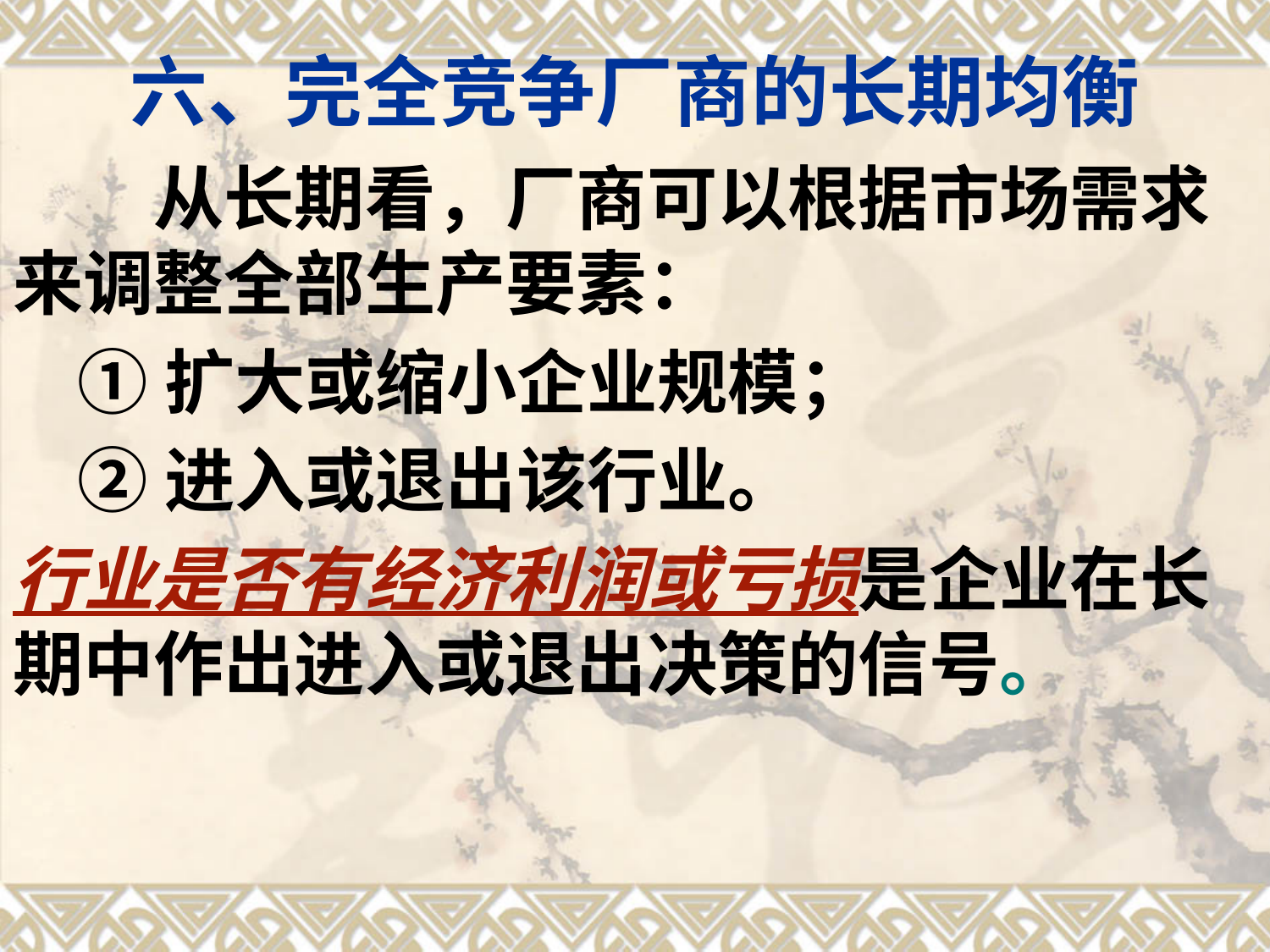

# 六、完全竞争厂商的长期均衡
　　从长期看，厂商可以根据市场需求来调整全部生产要素：
    ①扩大或缩小企业规模；
    ②进入或退出该行业。
行业是否有经济利润或亏损是企业在长期中作出进入或退出决策的信号。